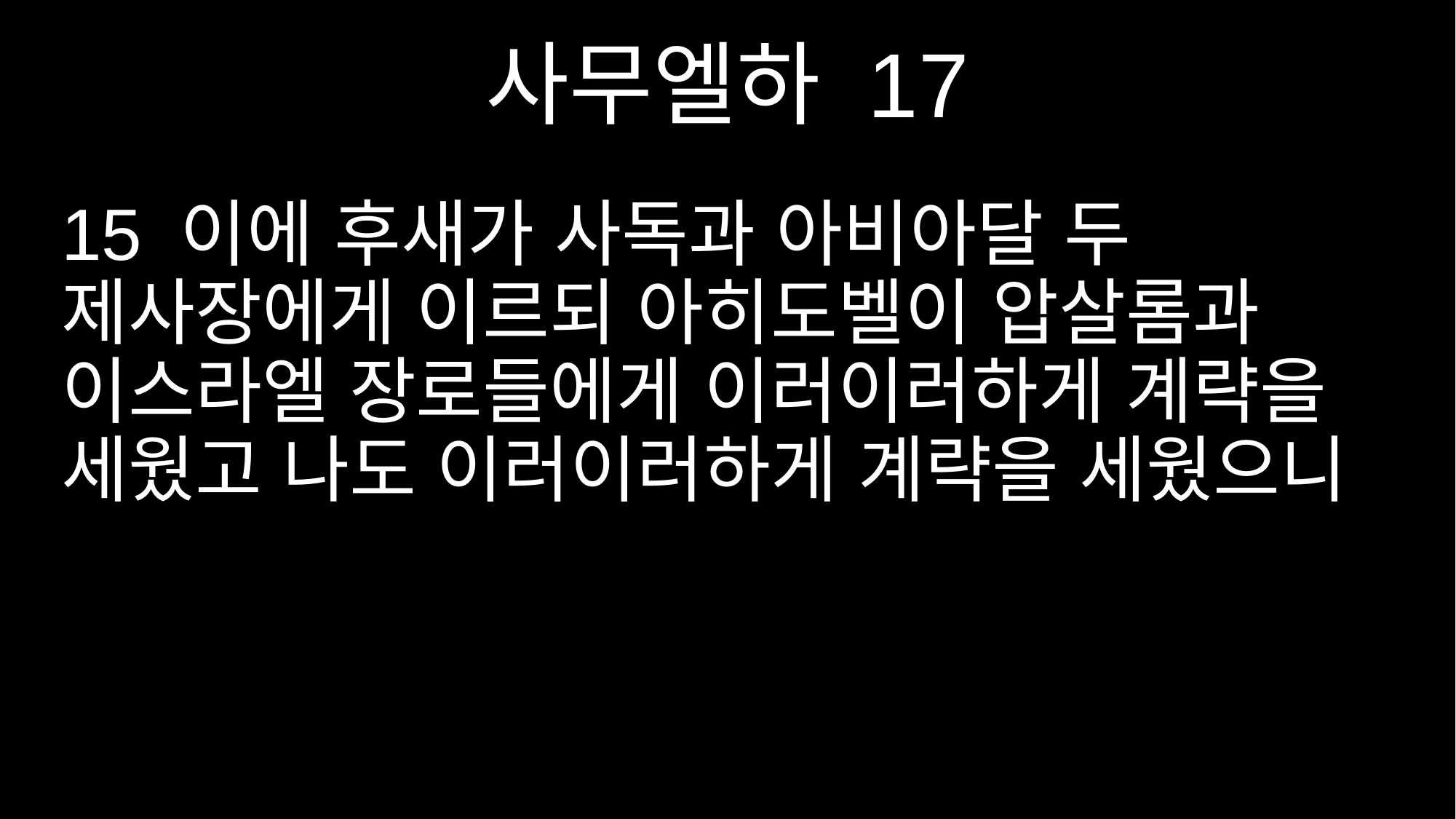

사무엘하 17
15 이에 후새가 사독과 아비아달 두 제사장에게 이르되 아히도벨이 압살롬과 이스라엘 장로들에게 이러이러하게 계략을 세웠고 나도 이러이러하게 계략을 세웠으니